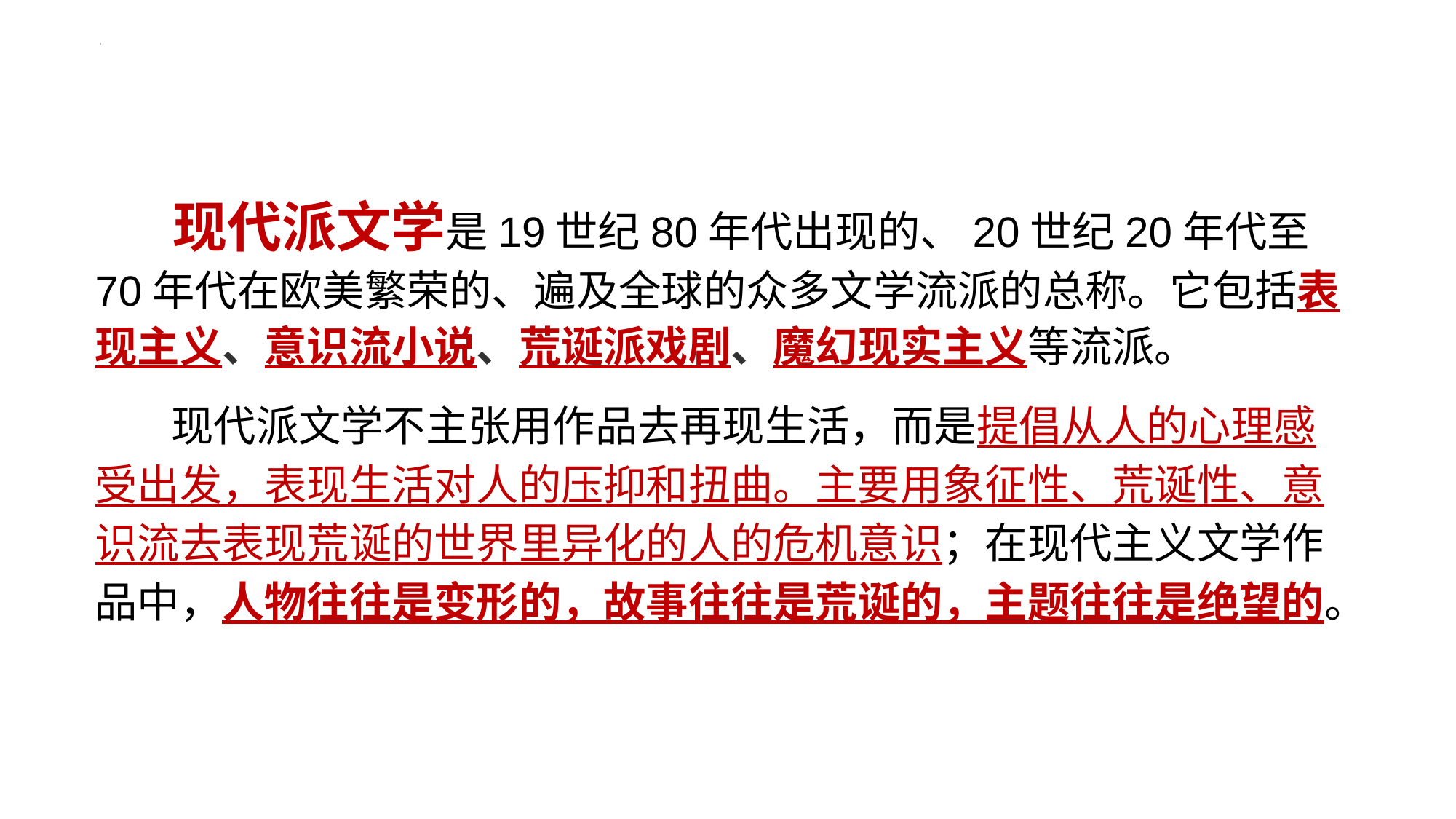

现代派文学是19世纪80年代出现的、20世纪20年代至70年代在欧美繁荣的、遍及全球的众多文学流派的总称。它包括表现主义、意识流小说、荒诞派戏剧、魔幻现实主义等流派。
       现代派文学不主张用作品去再现生活，而是提倡从人的心理感受出发，表现生活对人的压抑和扭曲。主要用象征性、荒诞性、意识流去表现荒诞的世界里异化的人的危机意识；在现代主义文学作品中，人物往往是变形的，故事往往是荒诞的，主题往往是绝望的。